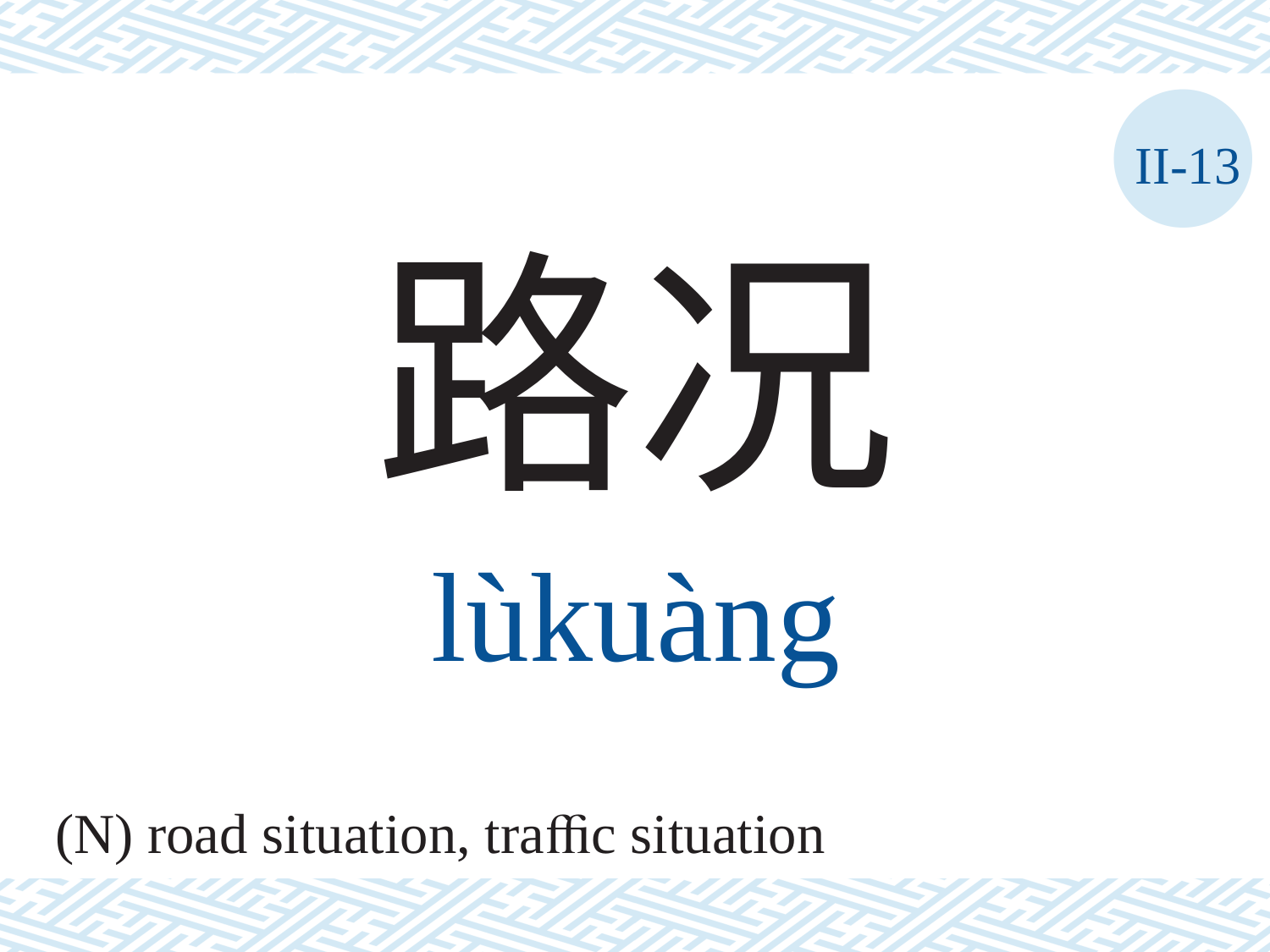

II-13
路况
lùkuàng
(N) road situation, traﬃc situation